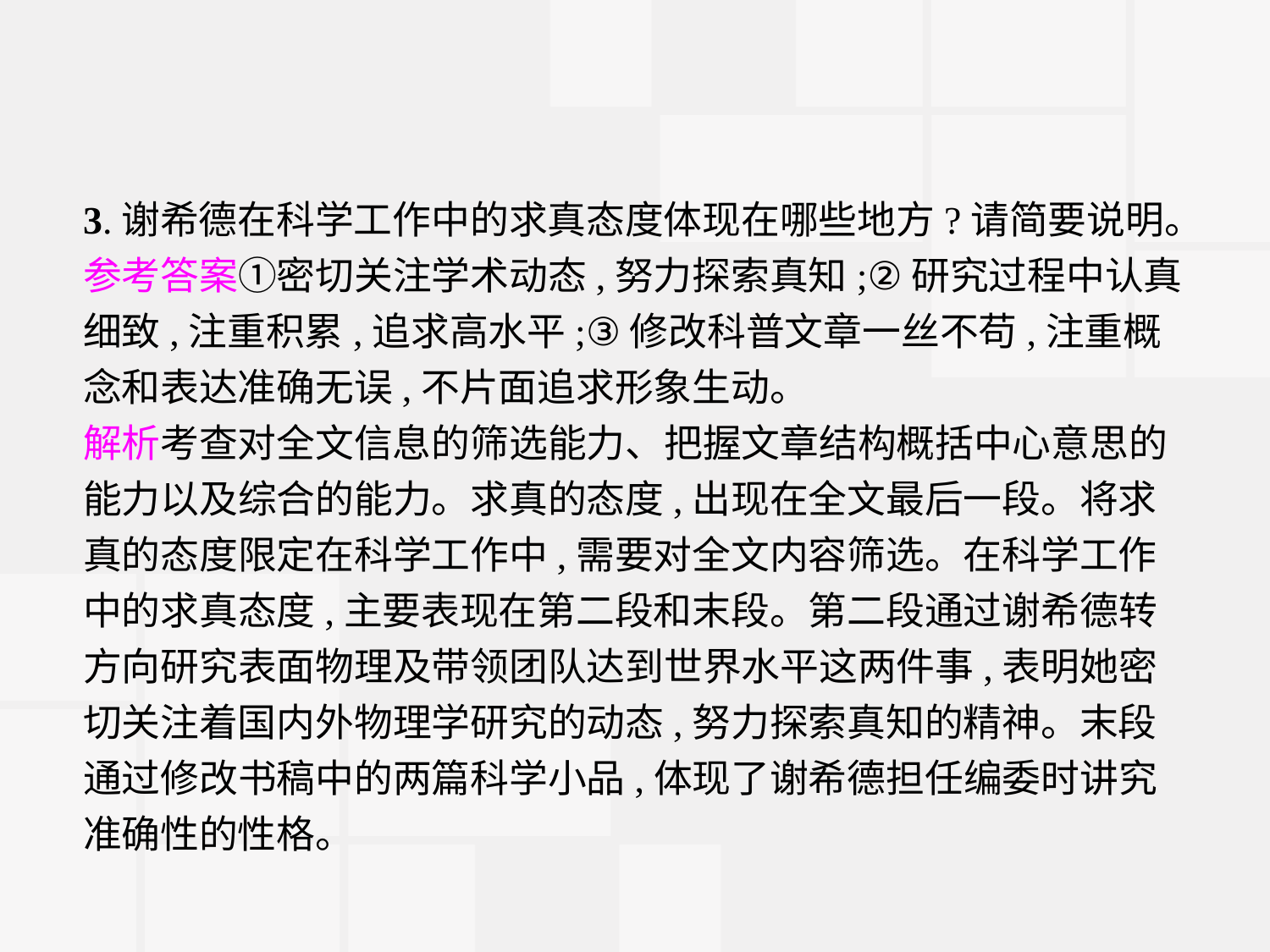

3.谢希德在科学工作中的求真态度体现在哪些地方?请简要说明。
参考答案①密切关注学术动态,努力探索真知;②研究过程中认真细致,注重积累,追求高水平;③修改科普文章一丝不苟,注重概念和表达准确无误,不片面追求形象生动。
解析考查对全文信息的筛选能力、把握文章结构概括中心意思的能力以及综合的能力。求真的态度,出现在全文最后一段。将求真的态度限定在科学工作中,需要对全文内容筛选。在科学工作中的求真态度,主要表现在第二段和末段。第二段通过谢希德转方向研究表面物理及带领团队达到世界水平这两件事,表明她密切关注着国内外物理学研究的动态,努力探索真知的精神。末段通过修改书稿中的两篇科学小品,体现了谢希德担任编委时讲究准确性的性格。